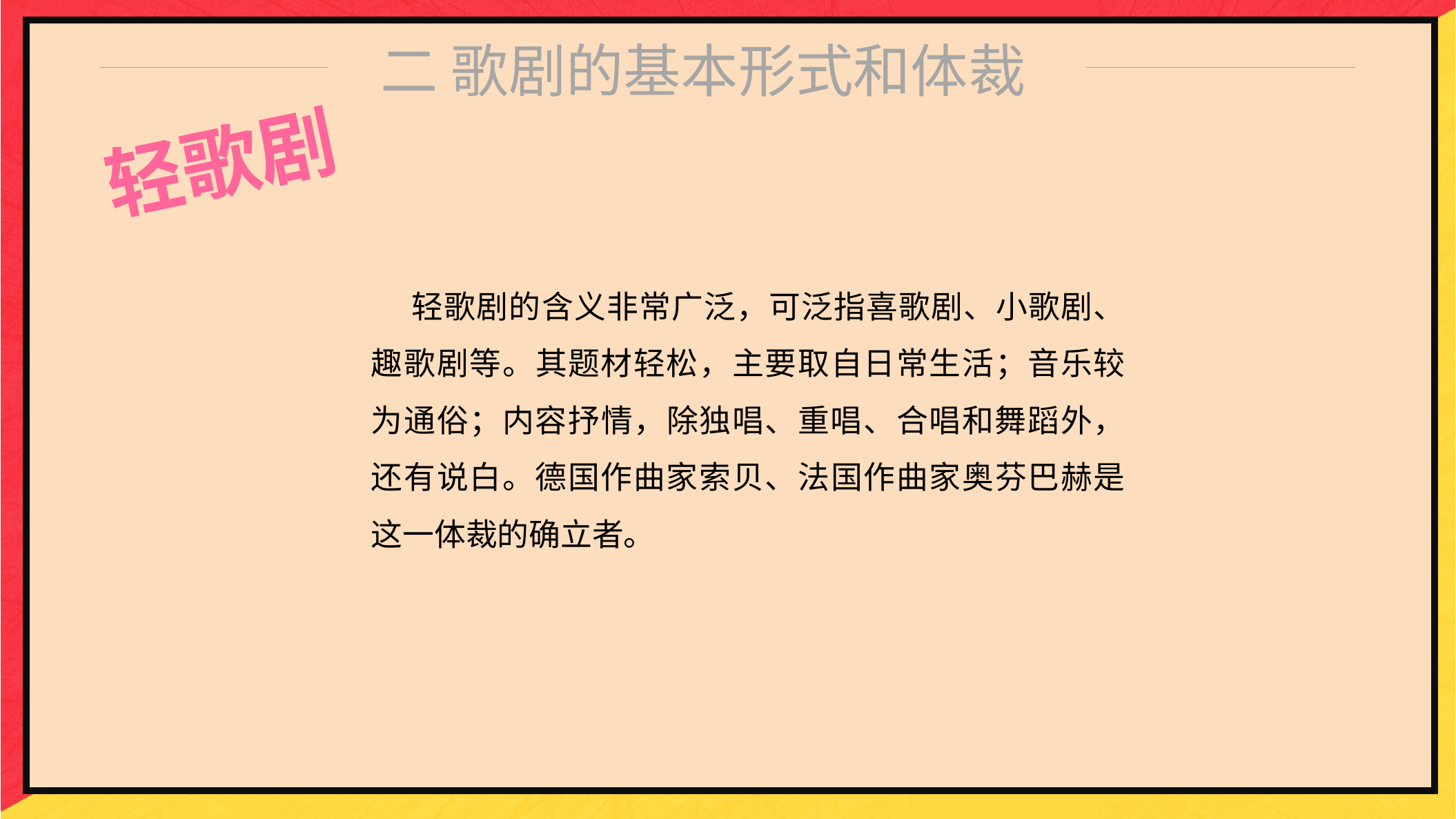

二 歌剧的基本形式和体裁
轻歌剧
    轻歌剧的含义非常广泛，可泛指喜歌剧、小歌剧、趣歌剧等。其题材轻松，主要取自日常生活；音乐较为通俗；内容抒情，除独唱、重唱、合唱和舞蹈外，还有说白。德国作曲家索贝、法国作曲家奥芬巴赫是这一体裁的确立者。